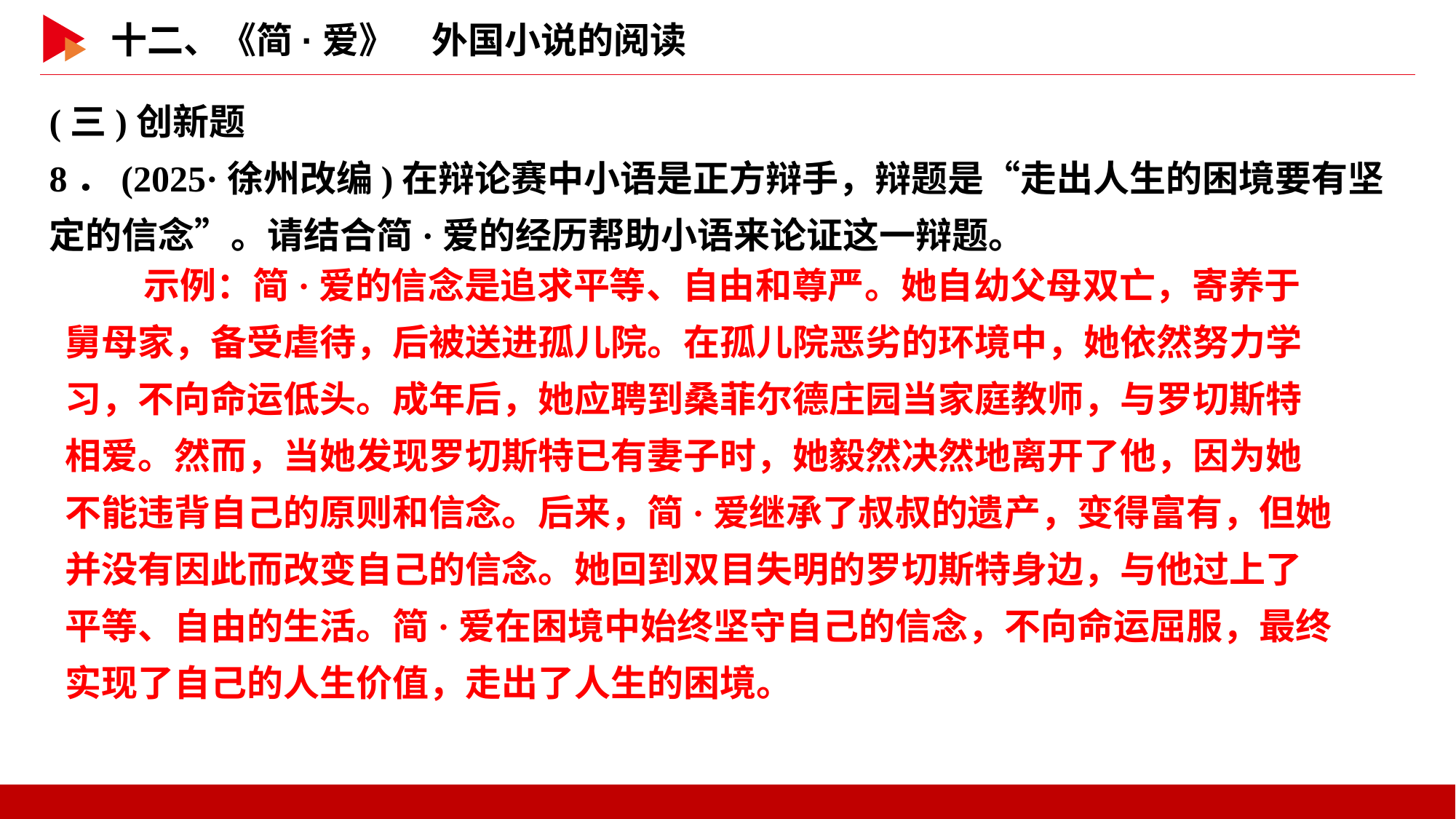

(三)创新题
8．(2025·徐州改编)在辩论赛中小语是正方辩手，辩题是“走出人生的困境要有坚定的信念”。请结合简·爱的经历帮助小语来论证这一辩题。

　示例：简·爱的信念是追求平等、自由和尊严。她自幼父母双亡，寄养于舅母家，备受虐待，后被送进孤儿院。在孤儿院恶劣的环境中，她依然努力学习，不向命运低头。成年后，她应聘到桑菲尔德庄园当家庭教师，与罗切斯特相爱。然而，当她发现罗切斯特已有妻子时，她毅然决然地离开了他，因为她不能违背自己的原则和信念。后来，简·爱继承了叔叔的遗产，变得富有，但她并没有因此而改变自己的信念。她回到双目失明的罗切斯特身边，与他过上了平等、自由的生活。简·爱在困境中始终坚守自己的信念，不向命运屈服，最终实现了自己的人生价值，走出了人生的困境。